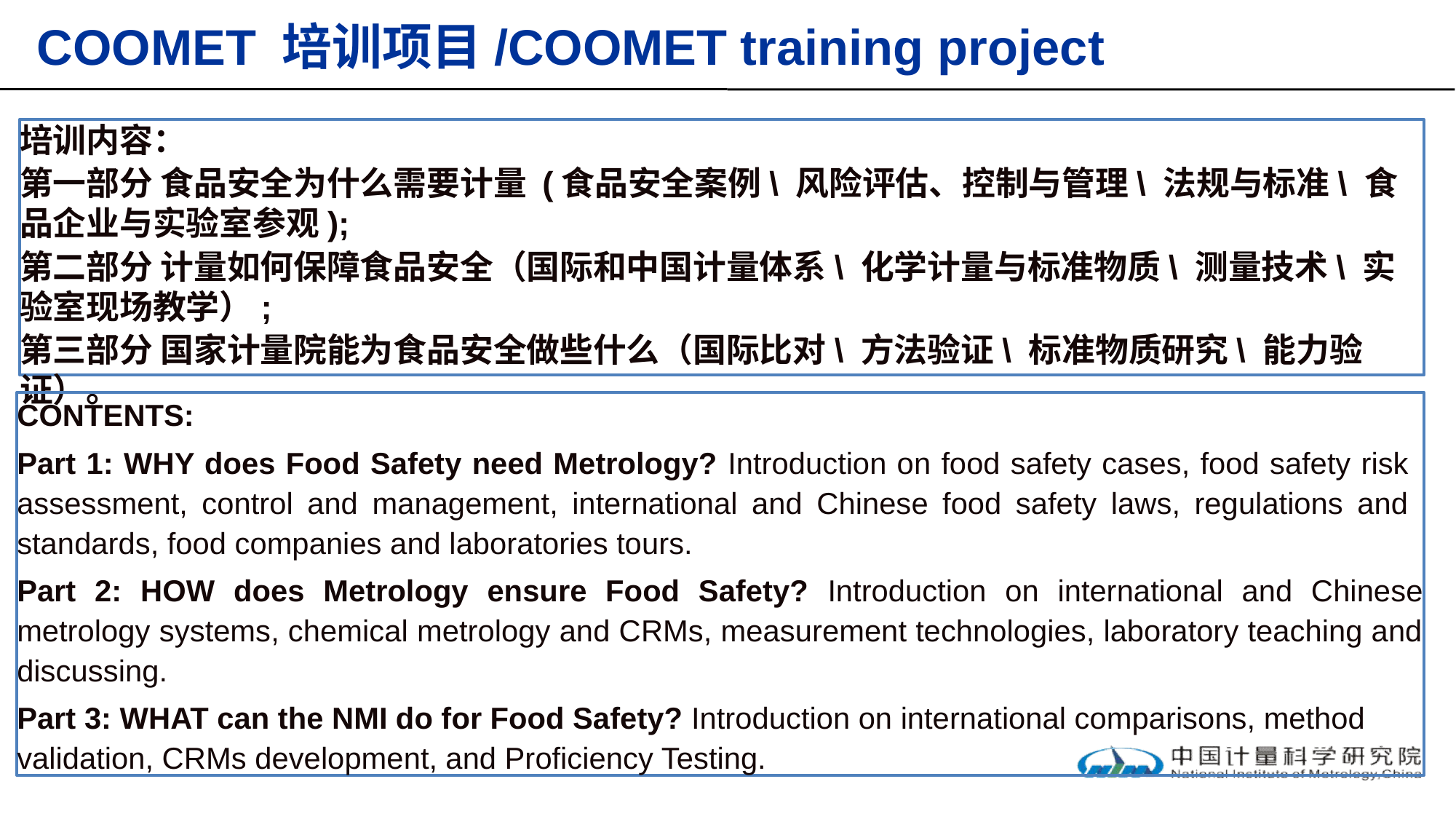

# COOMET 培训项目/COOMET training project

培训内容：
第一部分 食品安全为什么需要计量 (食品安全案例\ 风险评估、控制与管理\ 法规与标准\ 食品企业与实验室参观);
第二部分 计量如何保障食品安全（国际和中国计量体系\ 化学计量与标准物质\ 测量技术\ 实验室现场教学）;
第三部分 国家计量院能为食品安全做些什么（国际比对\ 方法验证\ 标准物质研究\ 能力验证）。

CONTENTS:
Part 1: WHY does Food Safety need Metrology? Introduction on food safety cases, food safety risk assessment, control and management, international and Chinese food safety laws, regulations and standards, food companies and laboratories tours.
Part 2: HOW does Metrology ensure Food Safety? Introduction on international and Chinese metrology systems, chemical metrology and CRMs, measurement technologies, laboratory teaching and discussing.
Part 3: WHAT can the NMI do for Food Safety? Introduction on international comparisons, method validation, CRMs development, and Proficiency Testing.